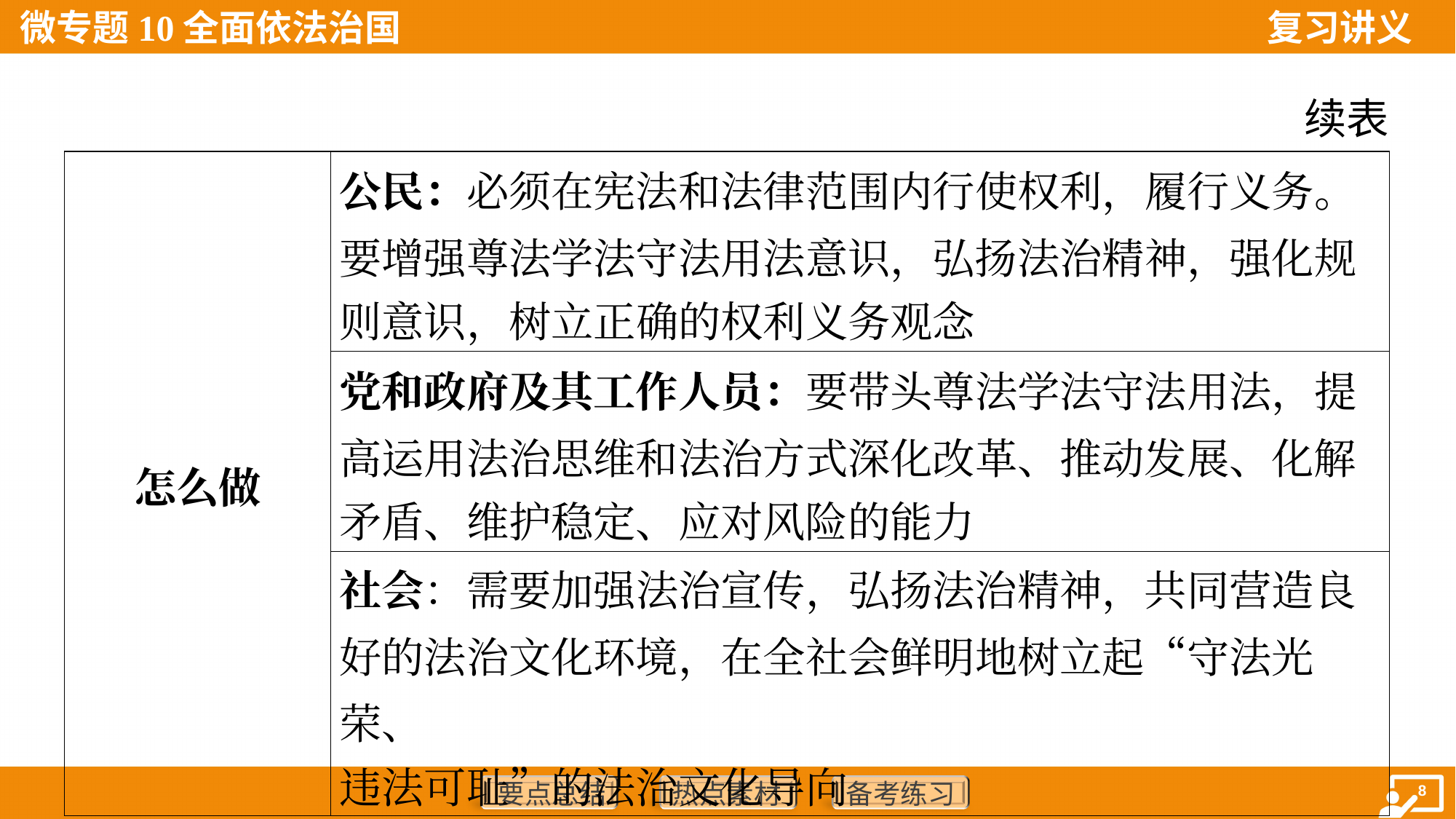

续表
| 怎么做 | 公民：必须在宪法和法律范围内行使权利，履行义务。 要增强尊法学法守法用法意识，弘扬法治精神，强化规 则意识，树立正确的权利义务观念 |
| --- | --- |
|  | 党和政府及其工作人员：要带头尊法学法守法用法，提 高运用法治思维和法治方式深化改革、推动发展、化解 矛盾、维护稳定、应对风险的能力 |
|  | 社会：需要加强法治宣传，弘扬法治精神，共同营造良 好的法治文化环境，在全社会鲜明地树立起“守法光荣、 违法可耻”的法治文化导向 |